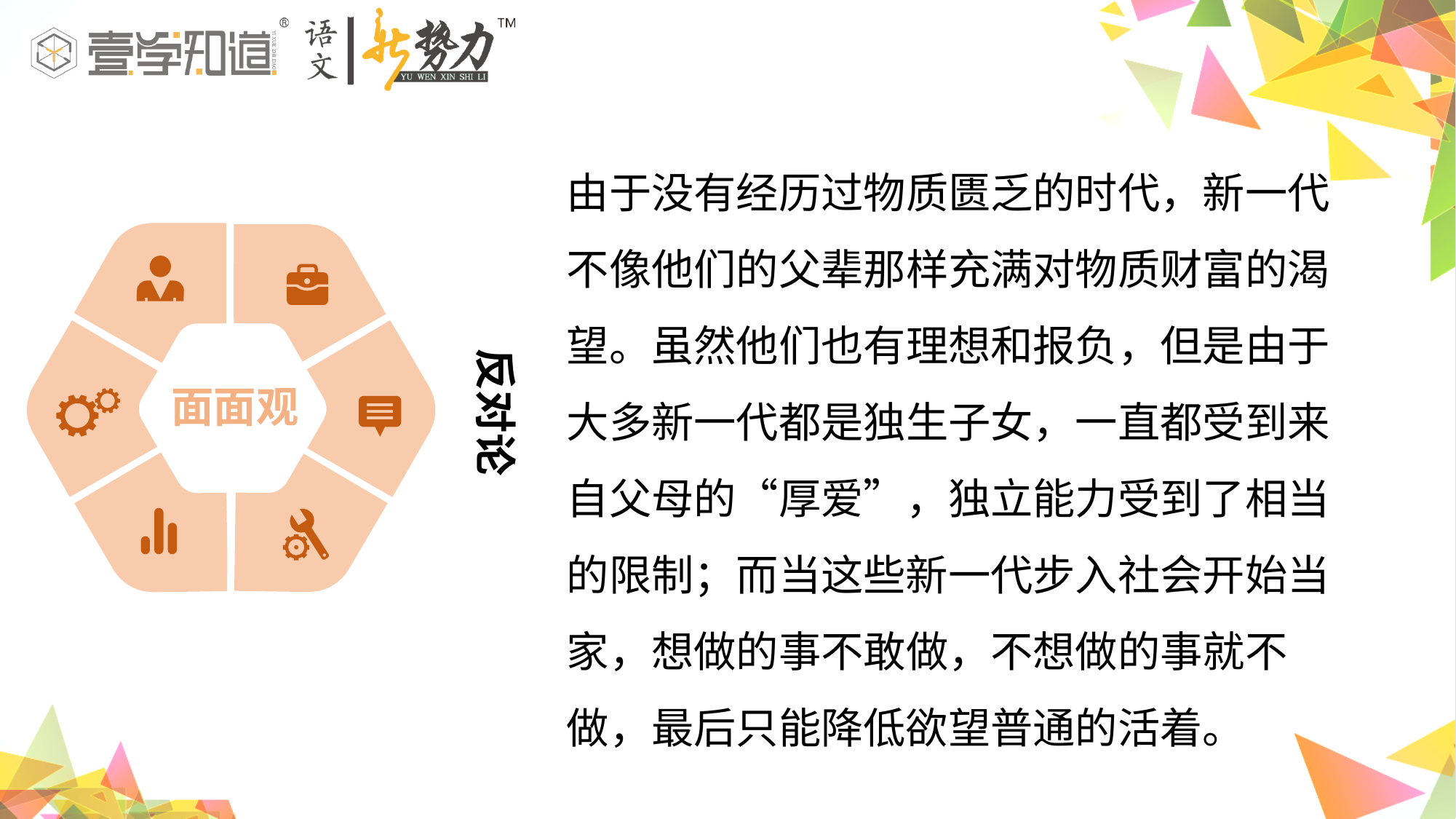

由于没有经历过物质匮乏的时代，新一代不像他们的父辈那样充满对物质财富的渴望。虽然他们也有理想和报负，但是由于大多新一代都是独生子女，一直都受到来自父母的“厚爱”，独立能力受到了相当的限制；而当这些新一代步入社会开始当家，想做的事不敢做，不想做的事就不做，最后只能降低欲望普通的活着。

面面观

反对论